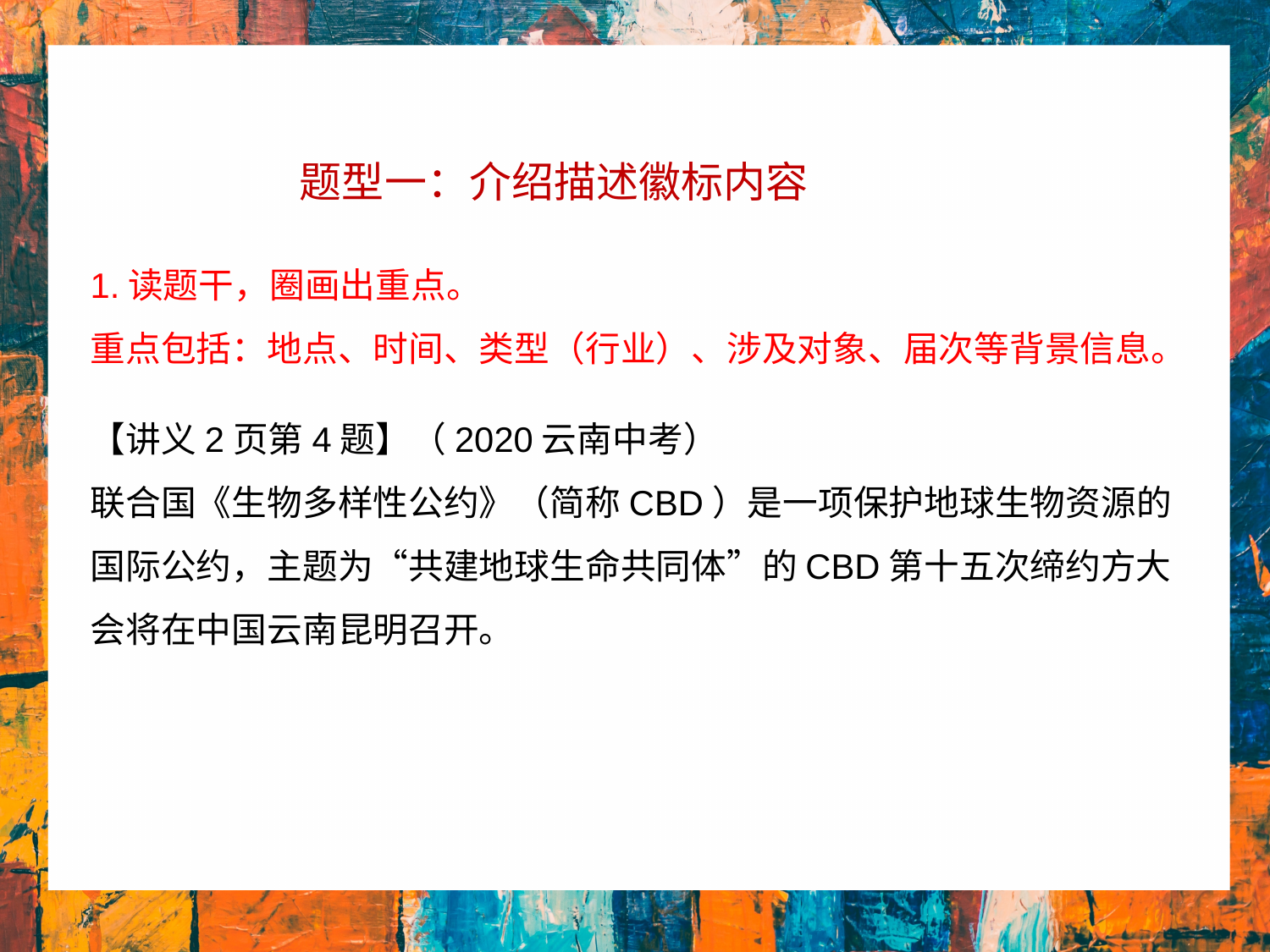

题型一：介绍描述徽标内容

1.读题干，圈画出重点。
重点包括：地点、时间、类型（行业）、涉及对象、届次等背景信息。
【讲义2页第4题】（2020云南中考）
联合国《生物多样性公约》（简称CBD）是一项保护地球生物资源的国际公约，主题为“共建地球生命共同体”的CBD第十五次缔约方大会将在中国云南昆明召开。